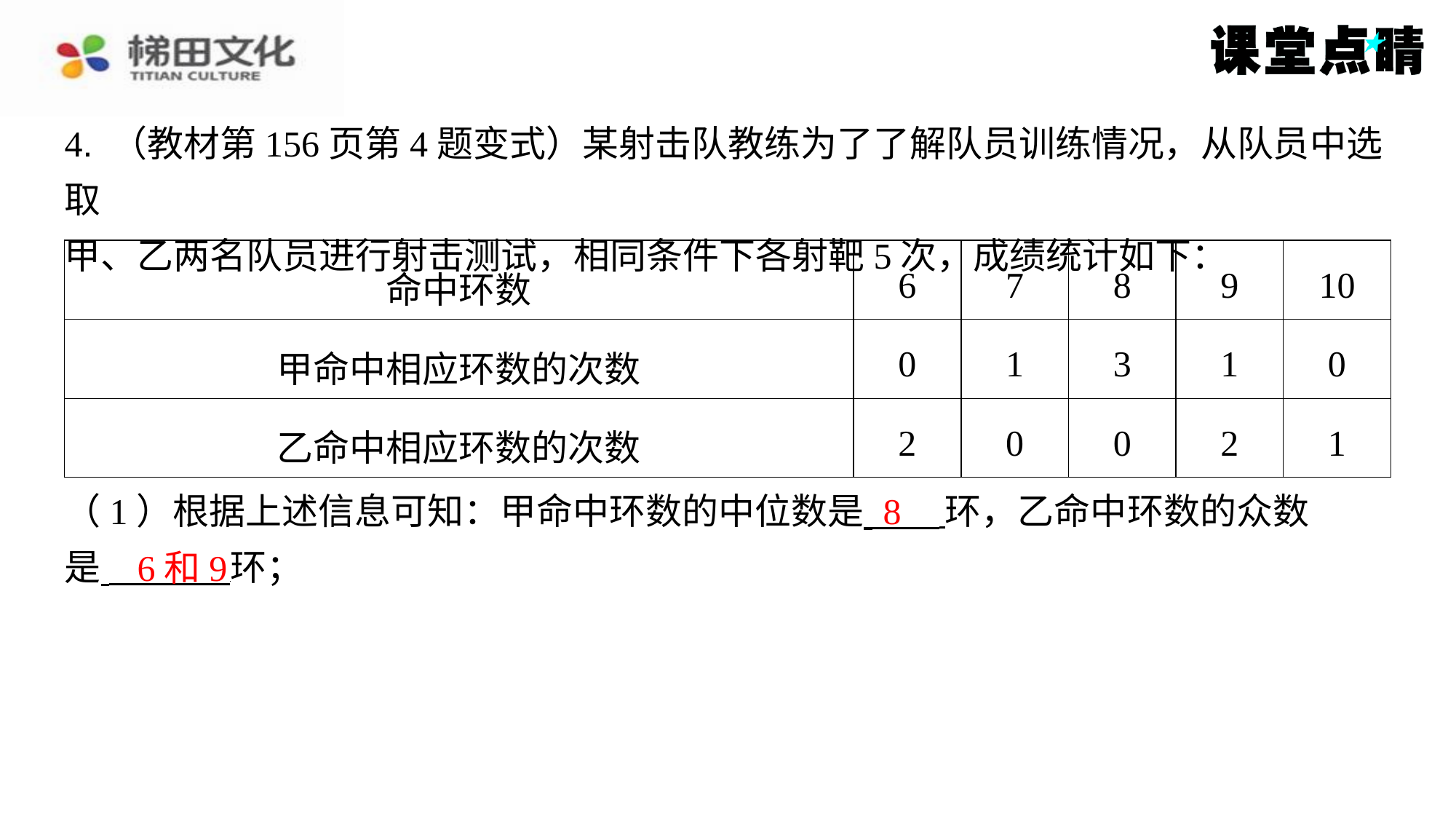

4. （教材第156页第4题变式）某射击队教练为了了解队员训练情况，从队员中选取
甲、乙两名队员进行射击测试，相同条件下各射靶5次，成绩统计如下：
| 命中环数 | 6 | 7 | 8 | 9 | 10 |
| --- | --- | --- | --- | --- | --- |
| 甲命中相应环数的次数 | 0 | 1 | 3 | 1 | 0 |
| 乙命中相应环数的次数 | 2 | 0 | 0 | 2 | 1 |
8
（1）根据上述信息可知：甲命中环数的中位数是            环，乙命中环数的众数
是                    环；
6和9